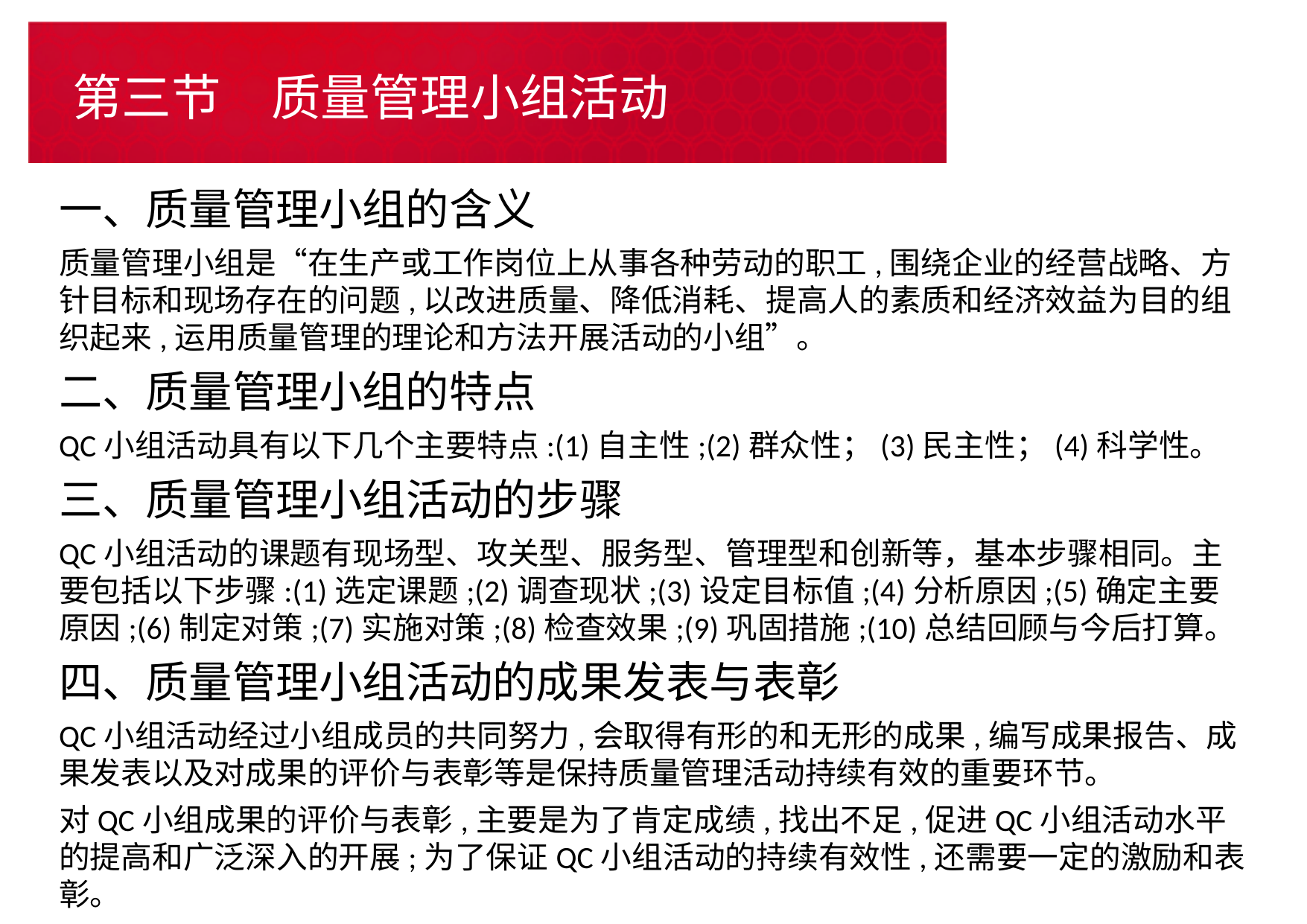

# 第三节　质量管理小组活动
一、质量管理小组的含义
质量管理小组是“在生产或工作岗位上从事各种劳动的职工,围绕企业的经营战略、方针目标和现场存在的问题,以改进质量、降低消耗、提高人的素质和经济效益为目的组织起来,运用质量管理的理论和方法开展活动的小组”。
二、质量管理小组的特点
QC小组活动具有以下几个主要特点:(1)自主性;(2)群众性；(3)民主性；(4)科学性。
三、质量管理小组活动的步骤
QC小组活动的课题有现场型、攻关型、服务型、管理型和创新等，基本步骤相同。主要包括以下步骤:(1)选定课题;(2)调查现状;(3)设定目标值;(4)分析原因;(5)确定主要原因;(6)制定对策;(7)实施对策;(8)检查效果;(9)巩固措施;(10)总结回顾与今后打算。
四、质量管理小组活动的成果发表与表彰
QC小组活动经过小组成员的共同努力,会取得有形的和无形的成果,编写成果报告、成果发表以及对成果的评价与表彰等是保持质量管理活动持续有效的重要环节。
对QC小组成果的评价与表彰,主要是为了肯定成绩,找出不足,促进QC小组活动水平的提高和广泛深入的开展;为了保证QC小组活动的持续有效性,还需要一定的激励和表彰。